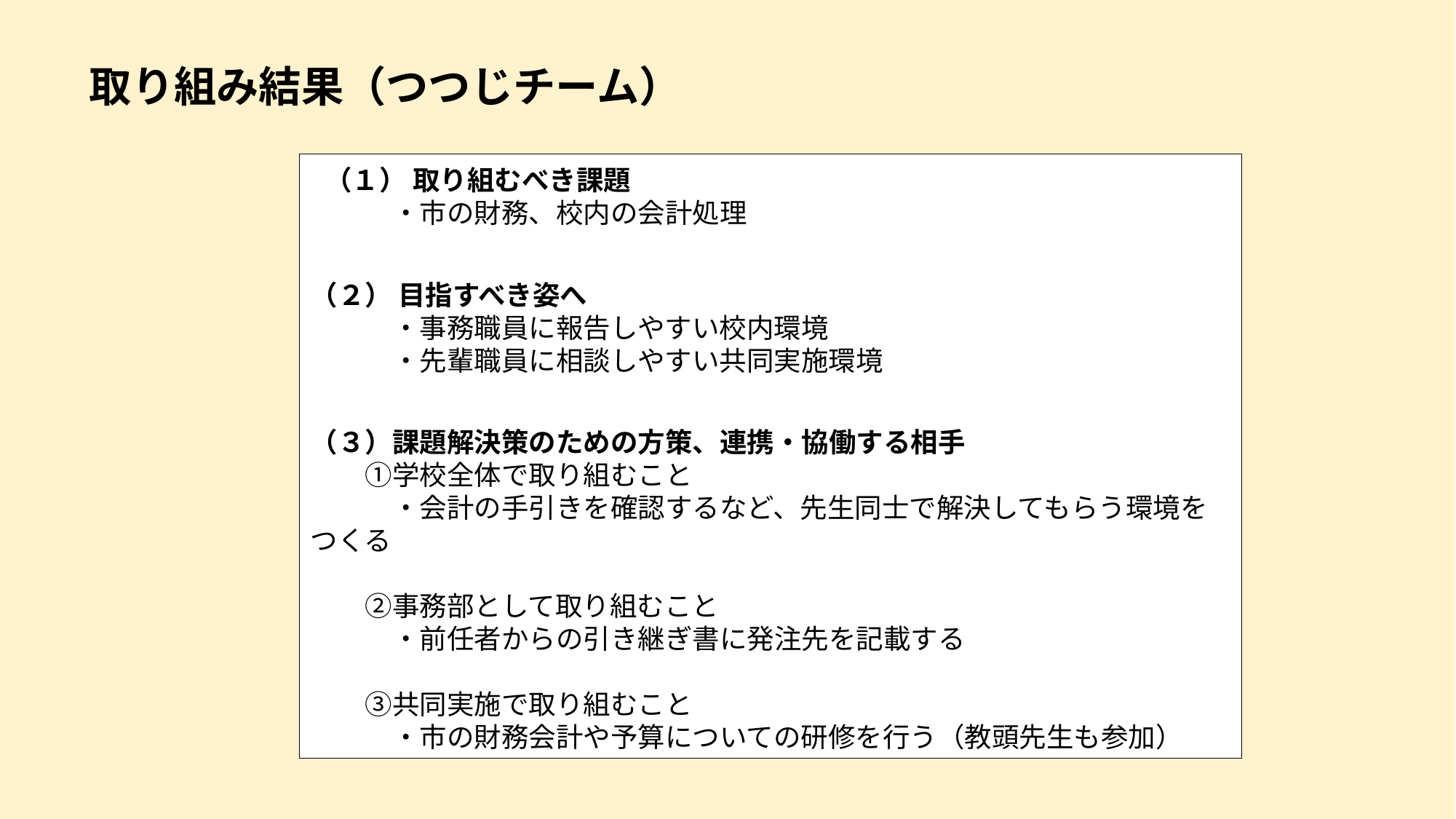

取り組み結果（つつじチーム）
 （１） 取り組むべき課題
　　　・市の財務、校内の会計処理

（２） 目指すべき姿へ
　　　・事務職員に報告しやすい校内環境
　　　・先輩職員に相談しやすい共同実施環境

（３）課題解決策のための方策、連携・協働する相手
　　①学校全体で取り組むこと
　　　・会計の手引きを確認するなど、先生同士で解決してもらう環境をつくる

　　②事務部として取り組むこと
　　　・前任者からの引き継ぎ書に発注先を記載する

　　③共同実施で取り組むこと
　　　・市の財務会計や予算についての研修を行う（教頭先生も参加）